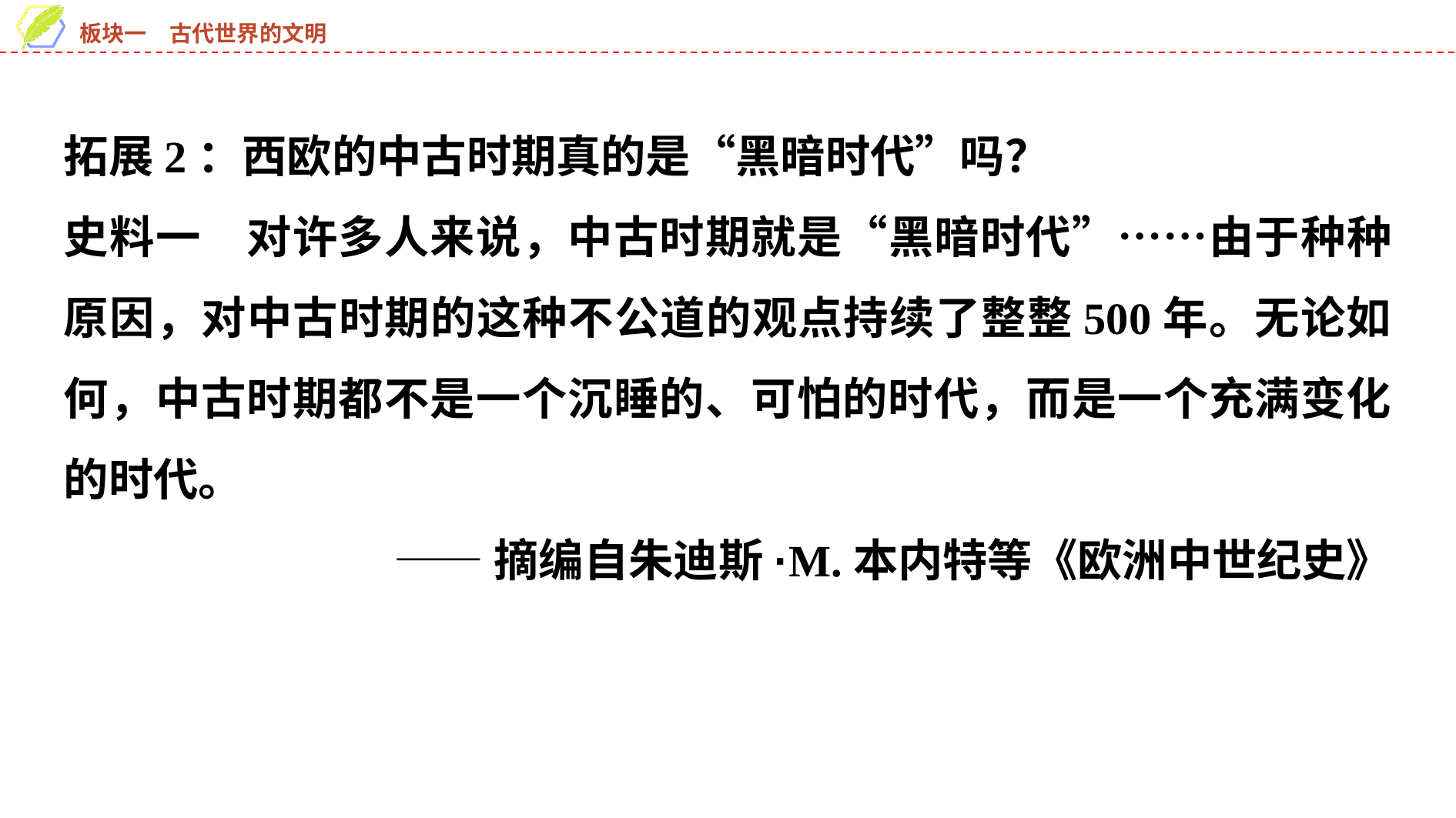

拓展2：西欧的中古时期真的是“黑暗时代”吗？
史料一　对许多人来说，中古时期就是“黑暗时代”……由于种种原因，对中古时期的这种不公道的观点持续了整整500年。无论如何，中古时期都不是一个沉睡的、可怕的时代，而是一个充满变化的时代。
——摘编自朱迪斯·M.本内特等《欧洲中世纪史》